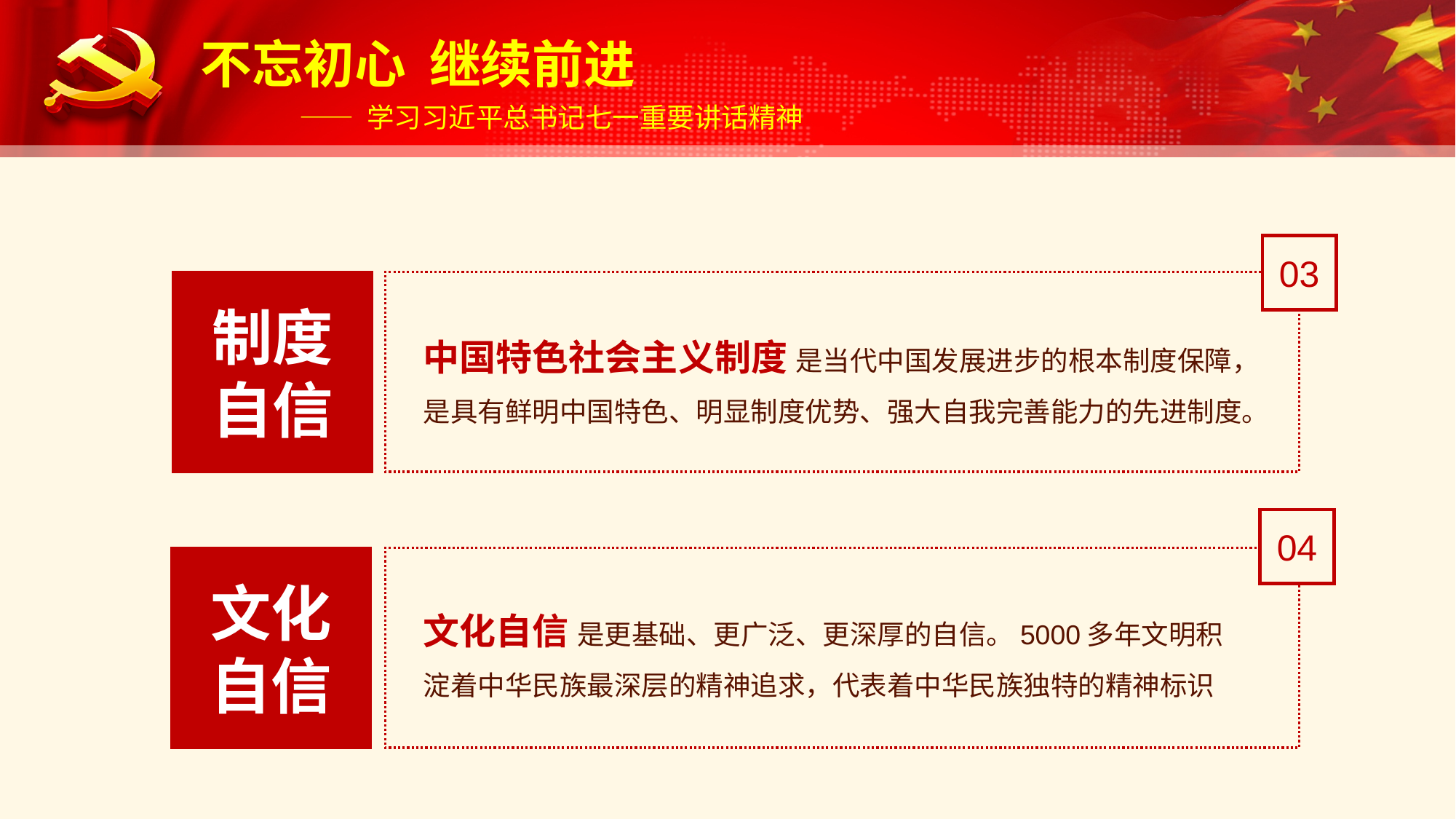

03
制度
自信

中国特色社会主义制度 是当代中国发展进步的根本制度保障，是具有鲜明中国特色、明显制度优势、强大自我完善能力的先进制度。
04
文化
自信

文化自信 是更基础、更广泛、更深厚的自信。5000多年文明积淀着中华民族最深层的精神追求，代表着中华民族独特的精神标识